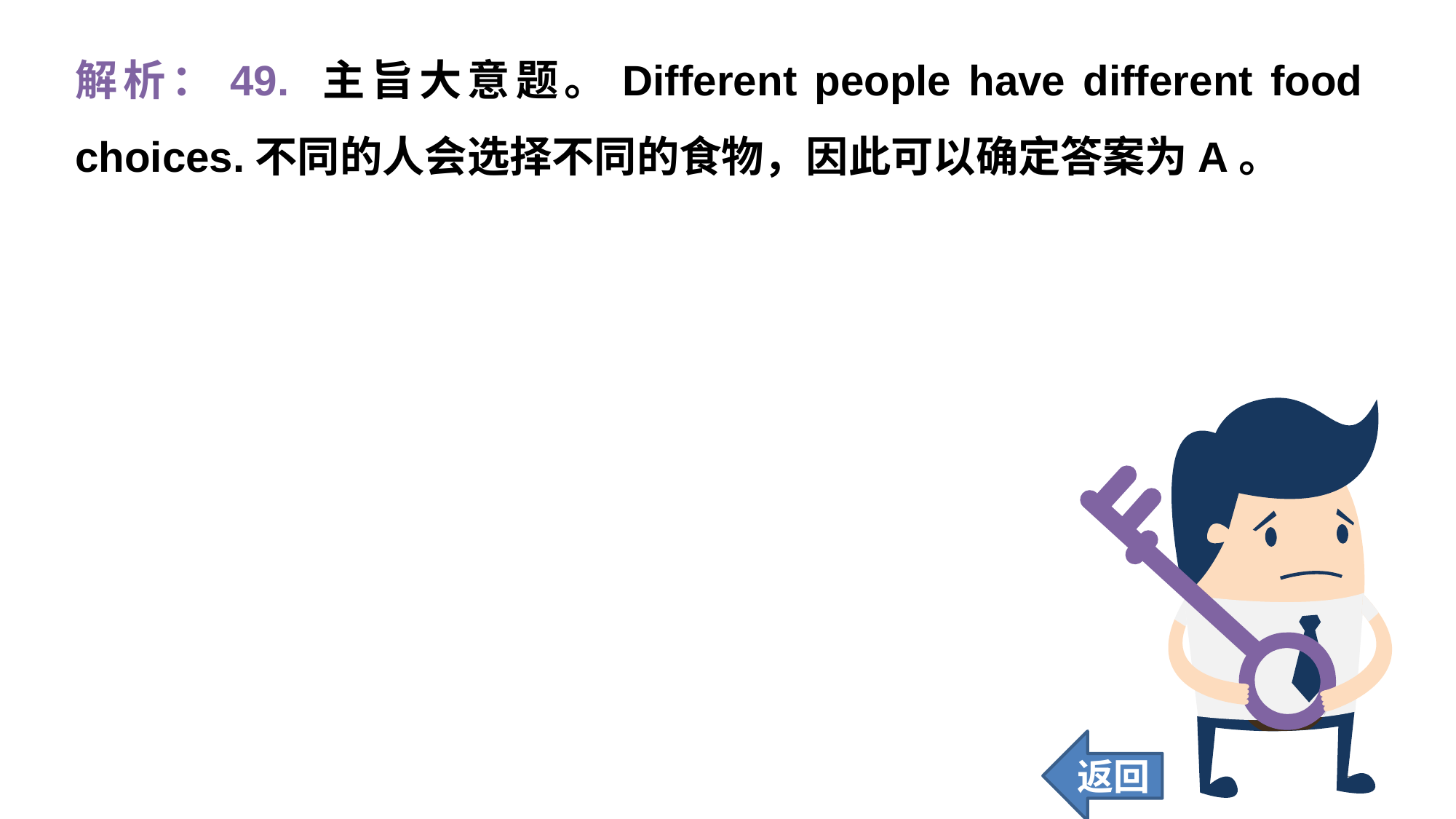

解析：49. 主旨大意题。Different people have different food choices.不同的人会选择不同的食物，因此可以确定答案为A。

返回
354